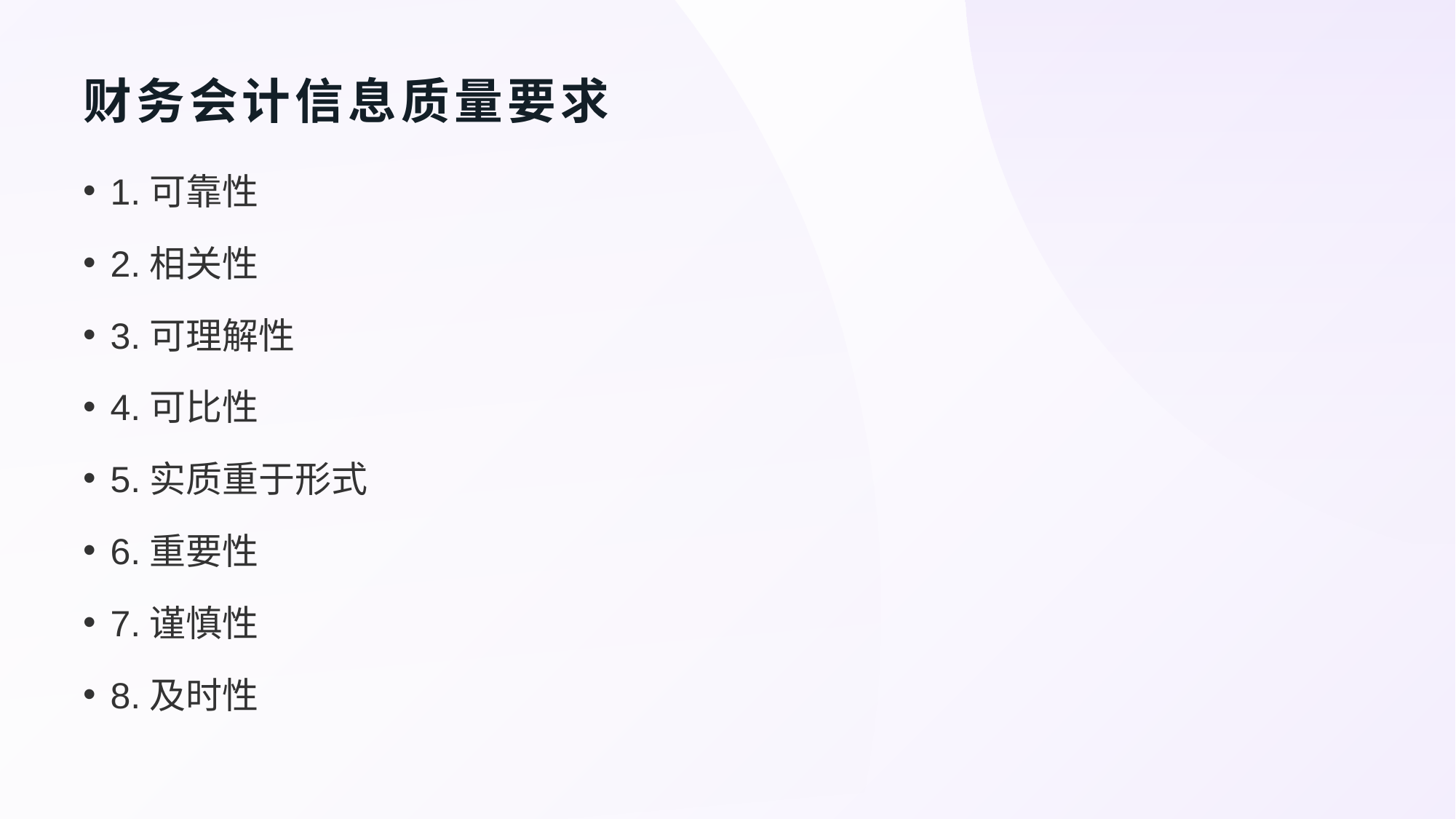

# 财务会计信息质量要求
1.可靠性
2.相关性
3.可理解性
4.可比性
5.实质重于形式
6.重要性
7.谨慎性
8.及时性